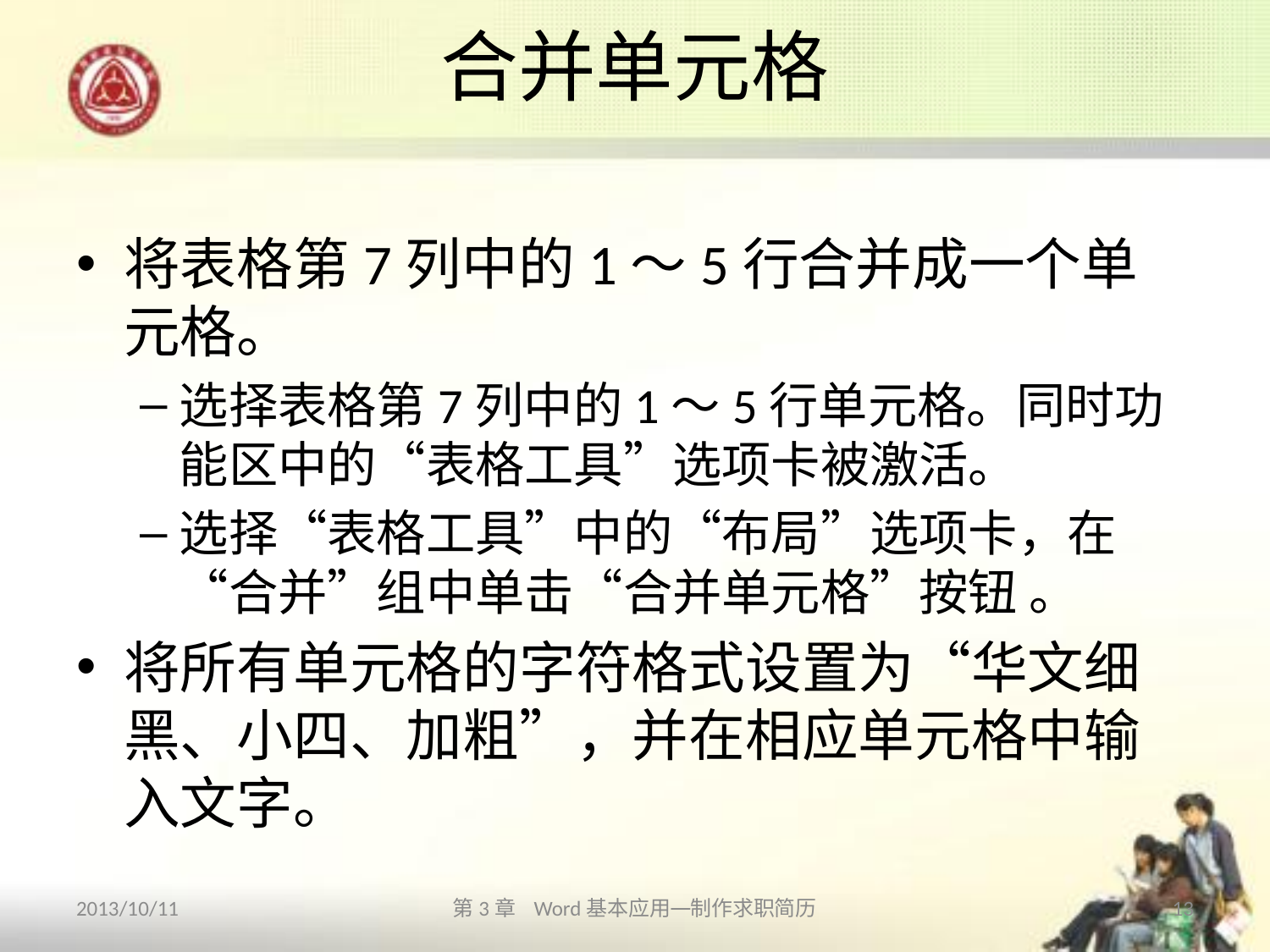

# 合并单元格
将表格第7列中的1～5行合并成一个单元格。
选择表格第7列中的1～5行单元格。同时功能区中的“表格工具”选项卡被激活。
选择“表格工具”中的“布局”选项卡，在“合并”组中单击“合并单元格”按钮 。
将所有单元格的字符格式设置为“华文细黑、小四、加粗”，并在相应单元格中输入文字。
2013/10/11
第3章  Word基本应用—制作求职简历
13